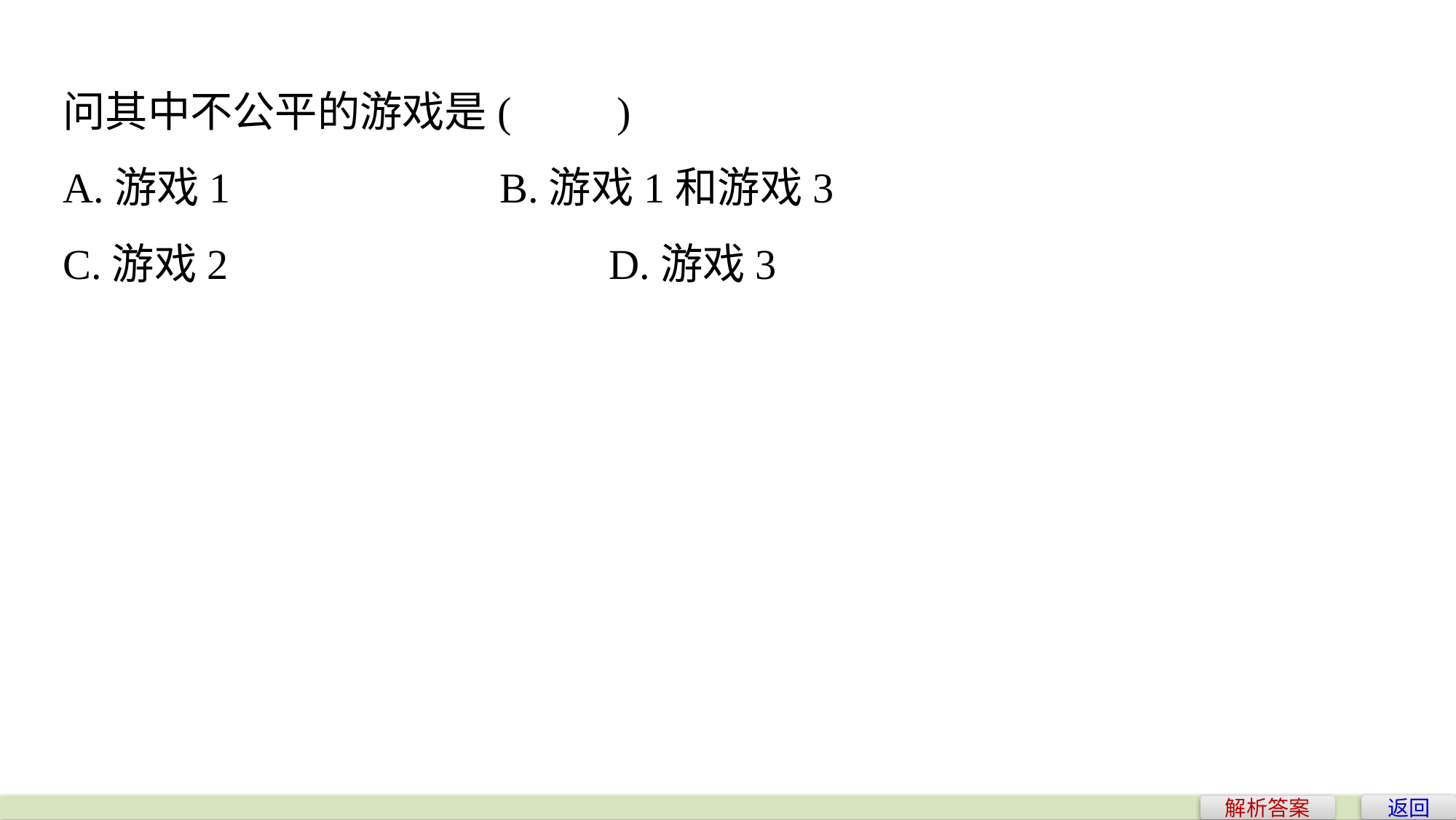

问其中不公平的游戏是(　　)
A.游戏1			B.游戏1和游戏3
C.游戏2				D.游戏3
返回
解析答案